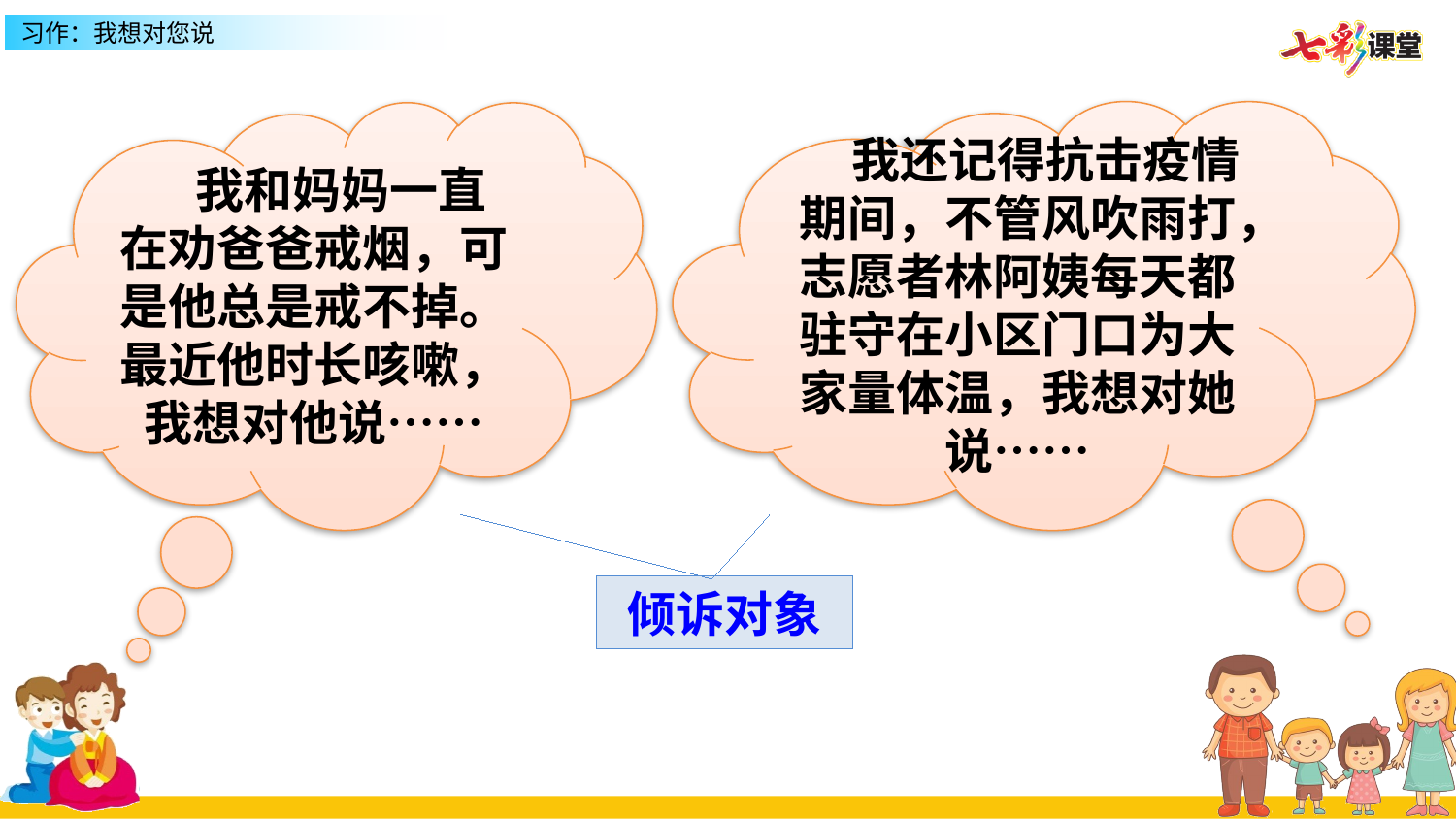

我还记得抗击疫情期间，不管风吹雨打，志愿者林阿姨每天都驻守在小区门口为大家量体温，我想对她说……
    我和妈妈一直在劝爸爸戒烟，可是他总是戒不掉。最近他时长咳嗽，我想对他说……

倾诉对象